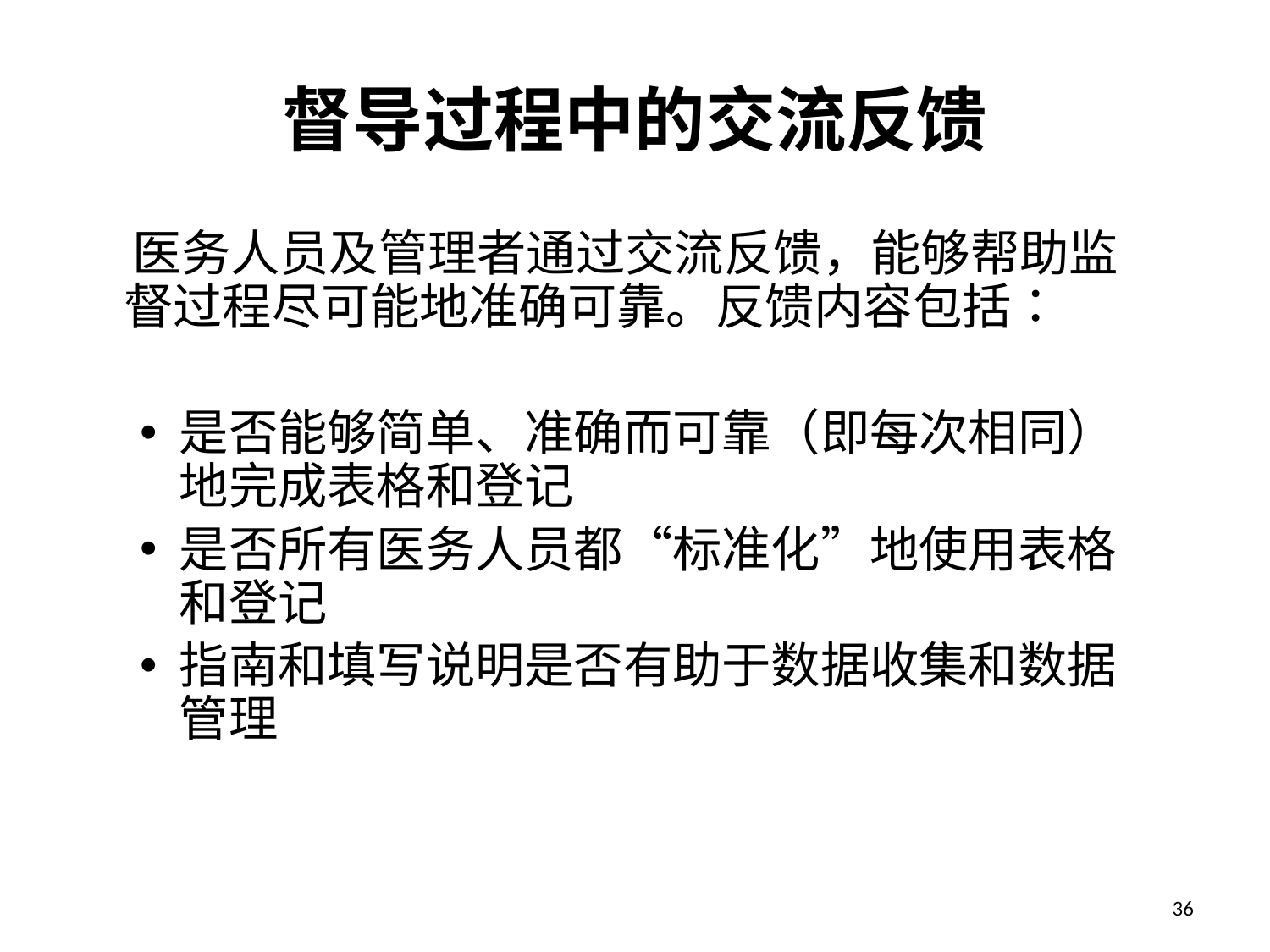

# 督导过程中的交流反馈
    医务人员及管理者通过交流反馈，能够帮助监督过程尽可能地准确可靠。反馈内容包括：

是否能够简单、准确而可靠（即每次相同）地完成表格和登记
是否所有医务人员都“标准化”地使用表格和登记
指南和填写说明是否有助于数据收集和数据管理
36